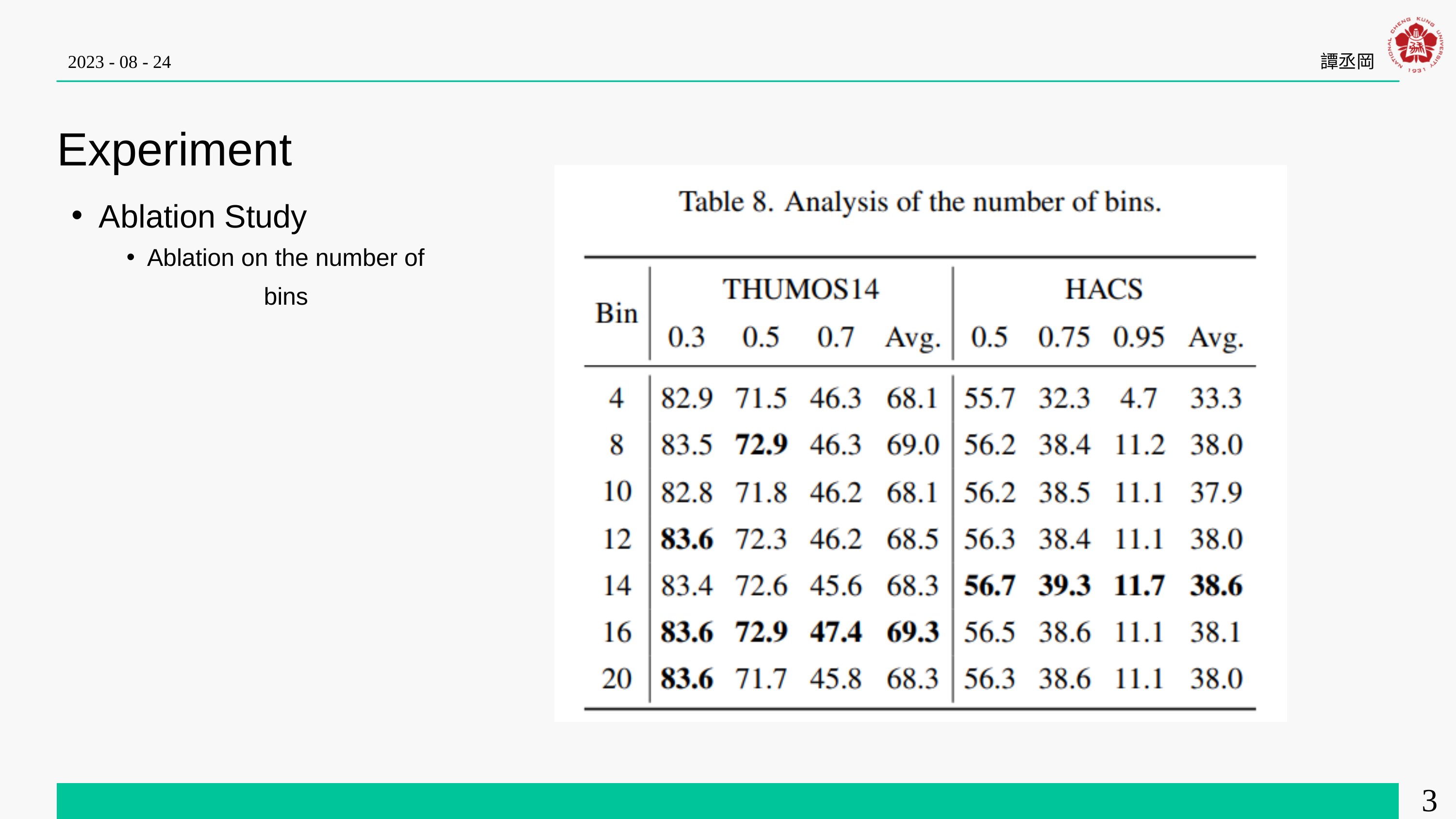

2023 - 08 - 24
譚丞岡

Experiment

Ablation Study
Ablation on the number of bins
35